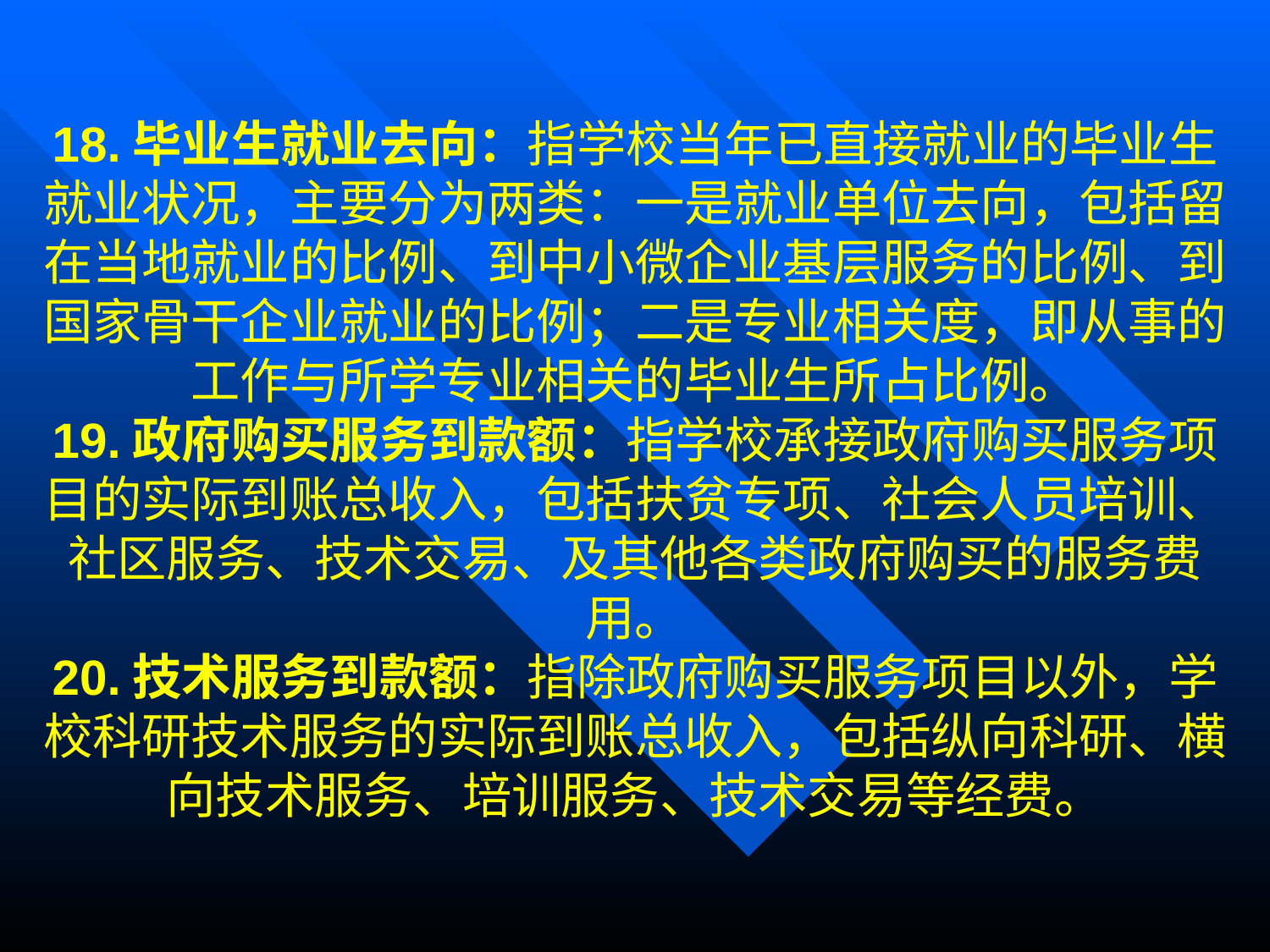

18.毕业生就业去向：指学校当年已直接就业的毕业生就业状况，主要分为两类：一是就业单位去向，包括留在当地就业的比例、到中小微企业基层服务的比例、到国家骨干企业就业的比例；二是专业相关度，即从事的工作与所学专业相关的毕业生所占比例。
19.政府购买服务到款额：指学校承接政府购买服务项目的实际到账总收入，包括扶贫专项、社会人员培训、社区服务、技术交易、及其他各类政府购买的服务费用。
20.技术服务到款额：指除政府购买服务项目以外，学校科研技术服务的实际到账总收入，包括纵向科研、横向技术服务、培训服务、技术交易等经费。